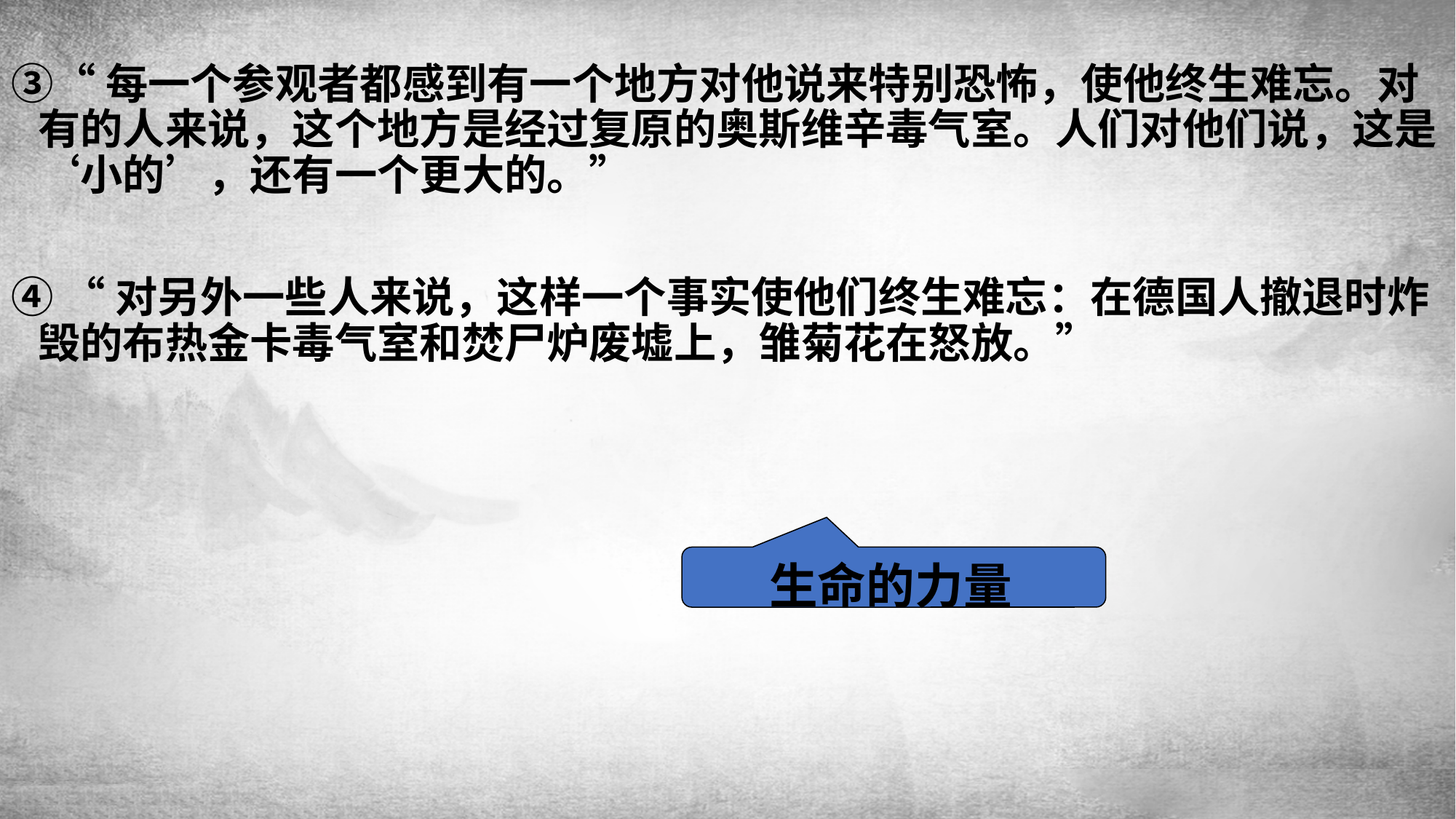

③“每一个参观者都感到有一个地方对他说来特别恐怖，使他终生难忘。对有的人来说，这个地方是经过复原的奥斯维辛毒气室。人们对他们说，这是‘小的’，还有一个更大的。”

④ “对另外一些人来说，这样一个事实使他们终生难忘：在德国人撤退时炸毁的布热金卡毒气室和焚尸炉废墟上，雏菊花在怒放。”
生命的力量